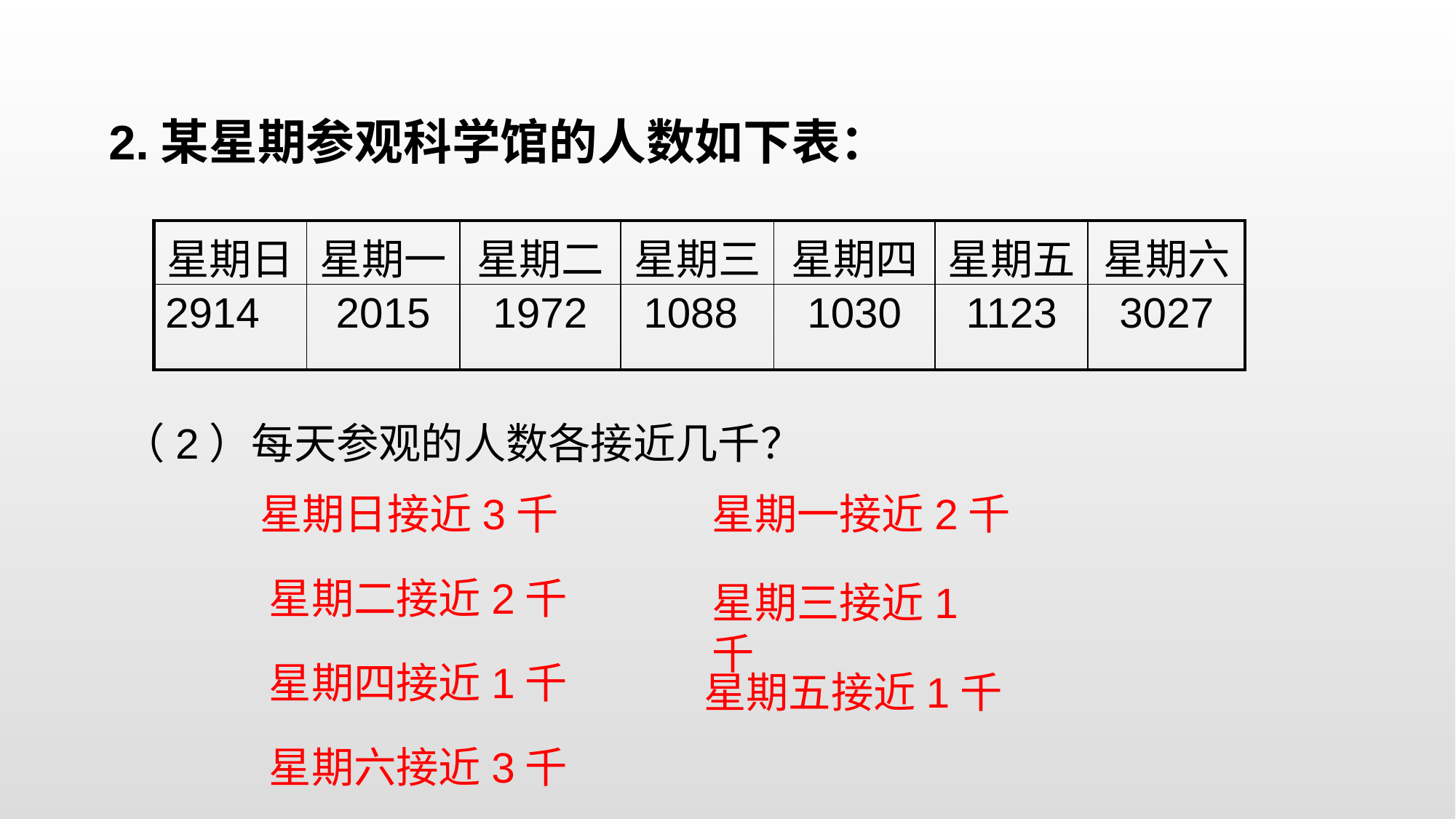

2.某星期参观科学馆的人数如下表：
| 星期日 | 星期一 | 星期二 | 星期三 | 星期四 | 星期五 | 星期六 |
| --- | --- | --- | --- | --- | --- | --- |
| 2914 | 2015 | 1972 | 1088 | 1030 | 1123 | 3027 |
（2）每天参观的人数各接近几千？
星期一接近2千
        星期日接近3千
星期二接近2千
星期三接近1千
星期四接近1千
星期五接近1千
星期六接近3千